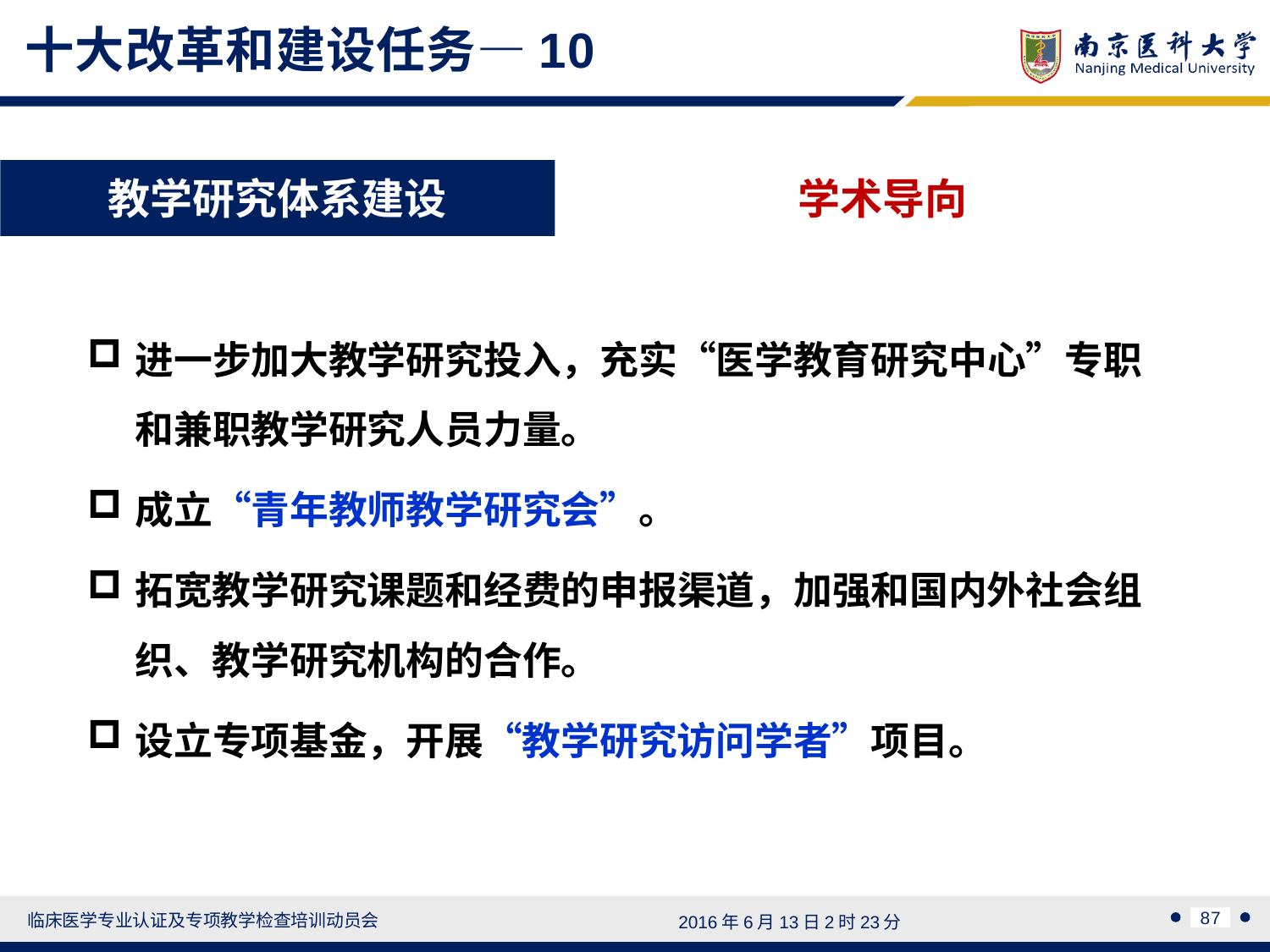

十大改革和建设任务—10
教学研究体系建设
学术导向
进一步加大教学研究投入，充实“医学教育研究中心”专职和兼职教学研究人员力量。
成立“青年教师教学研究会”。
拓宽教学研究课题和经费的申报渠道，加强和国内外社会组织、教学研究机构的合作。
设立专项基金，开展“教学研究访问学者”项目。